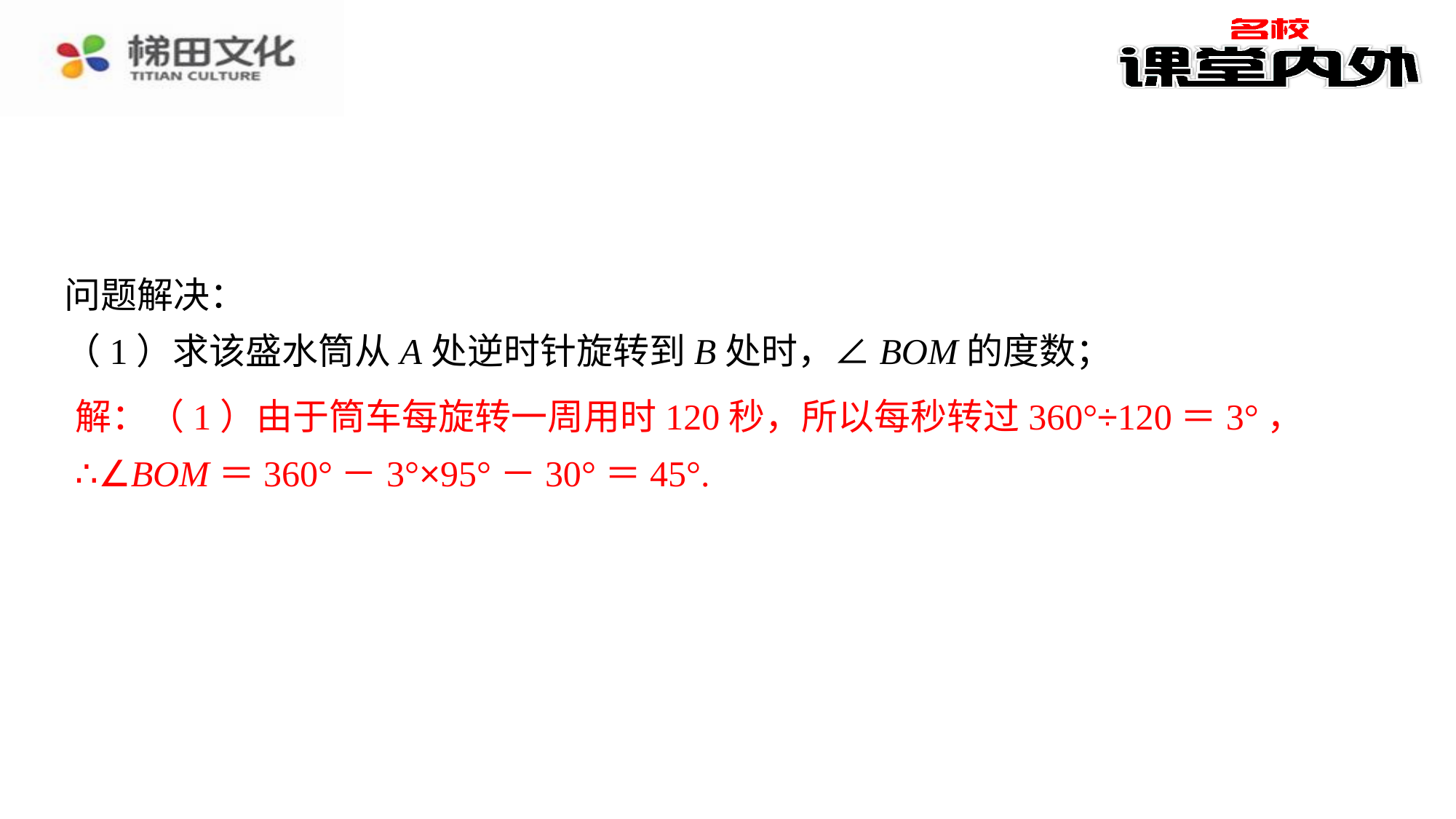

问题解决：
（1）求该盛水筒从A处逆时针旋转到B处时，∠BOM的度数；
解：（1）由于筒车每旋转一周用时120秒，所以每秒转过360°÷120＝3°，⁠
∴∠BOM＝360°－3°×95°－30°＝45°.⁠
解：（1）由于筒车每旋转一周用时120秒，所以每秒转过360°÷120＝3°，
∴∠BOM＝360°－3°×95°－30°＝45°.